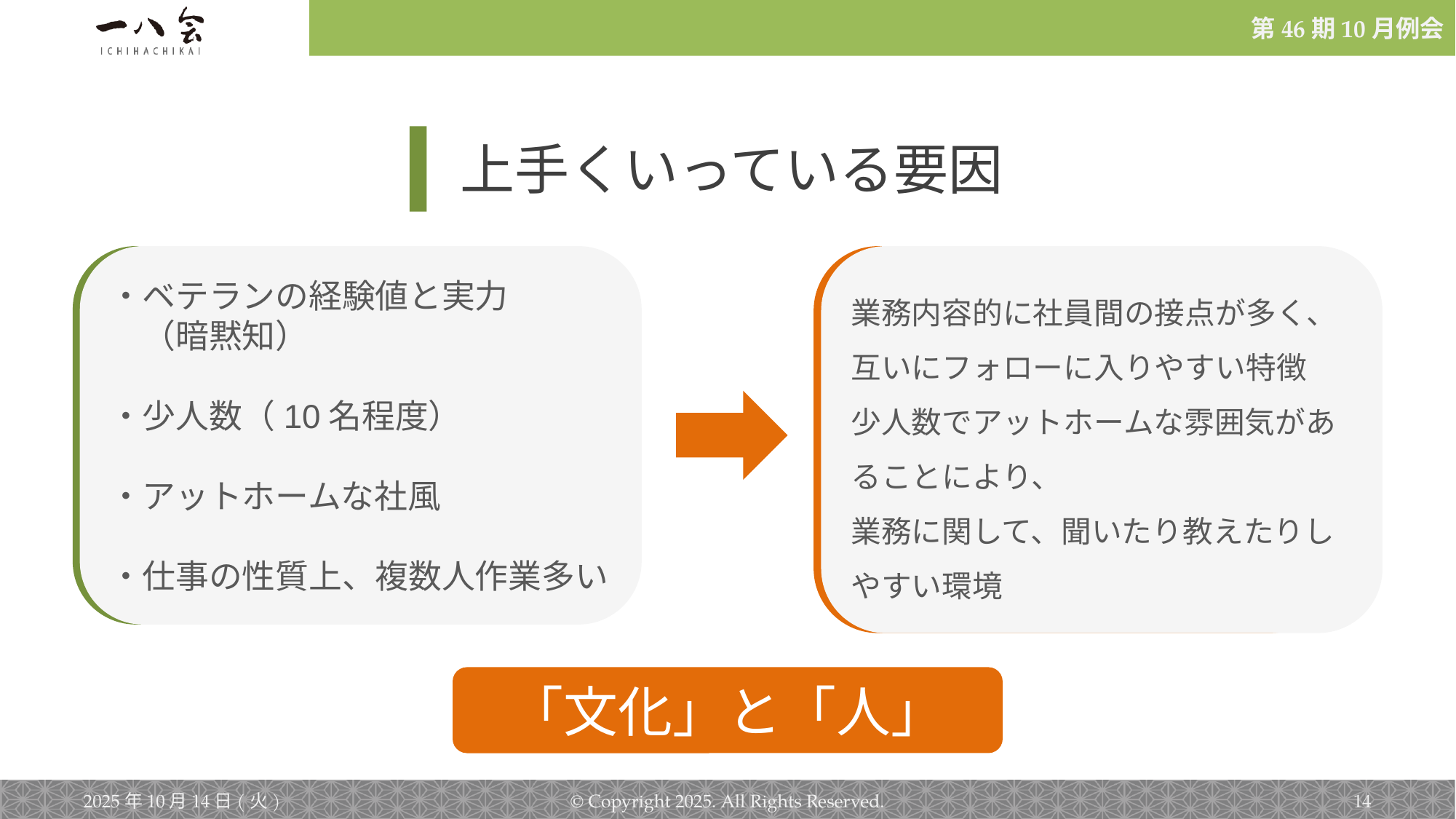

上手くいっている要因

・ベテランの経験値と実力
　（暗黙知）

・少人数（10名程度）

・アットホームな社風

・仕事の性質上、複数人作業多い

業務内容的に社員間の接点が多く、
互いにフォローに入りやすい特徴
少人数でアットホームな雰囲気があることにより、
業務に関して、聞いたり教えたりしやすい環境

「文化」と「人」
2025年10月14日(火)
© Copyright 2025. All Rights Reserved.
14